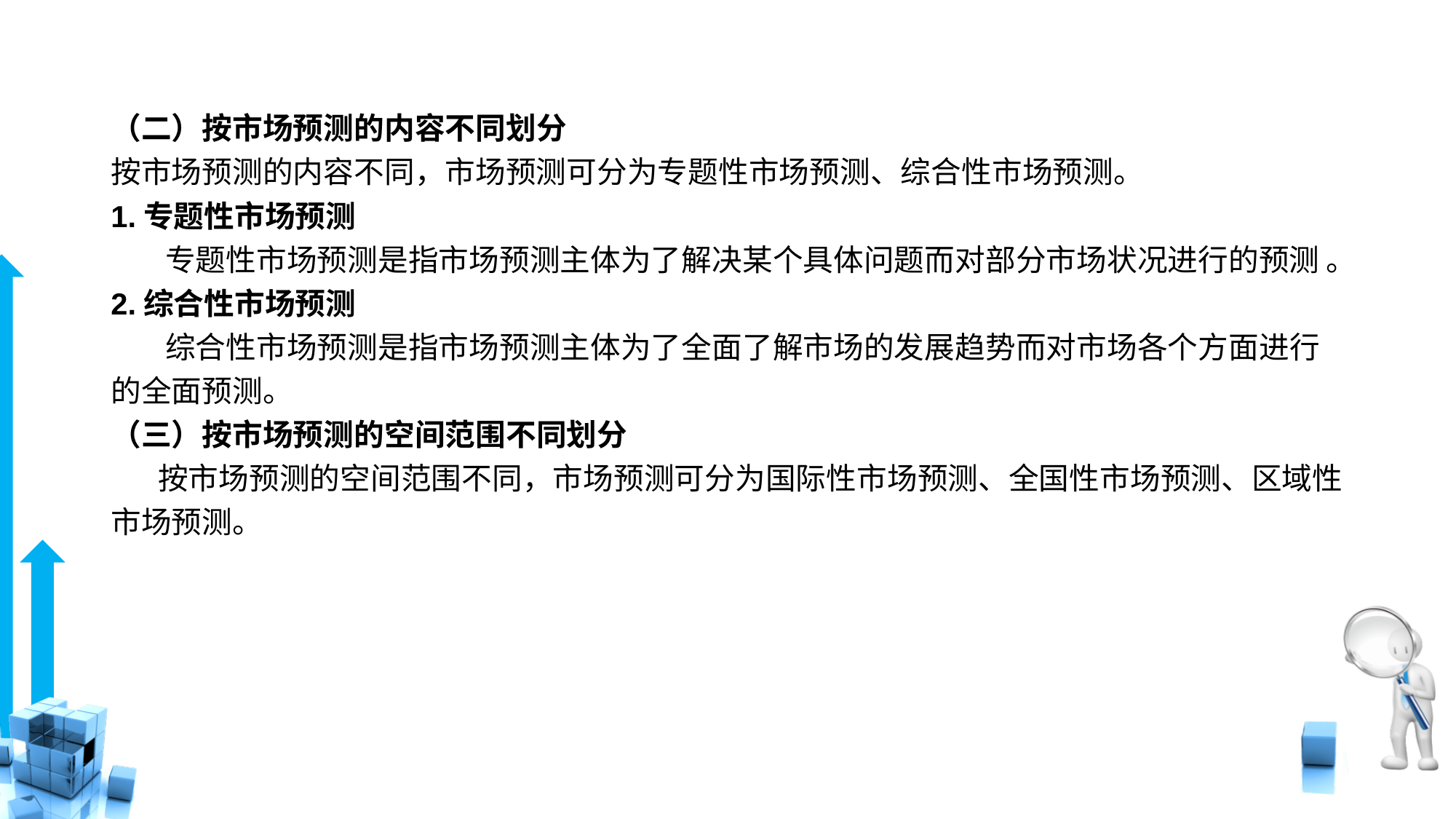

# （二）按市场预测的内容不同划分
按市场预测的内容不同，市场预测可分为专题性市场预测、综合性市场预测。
1.专题性市场预测
       专题性市场预测是指市场预测主体为了解决某个具体问题而对部分市场状况进行的预测 。
2.综合性市场预测
       综合性市场预测是指市场预测主体为了全面了解市场的发展趋势而对市场各个方面进行的全面预测。
（三）按市场预测的空间范围不同划分
       按市场预测的空间范围不同，市场预测可分为国际性市场预测、全国性市场预测、区域性市场预测。